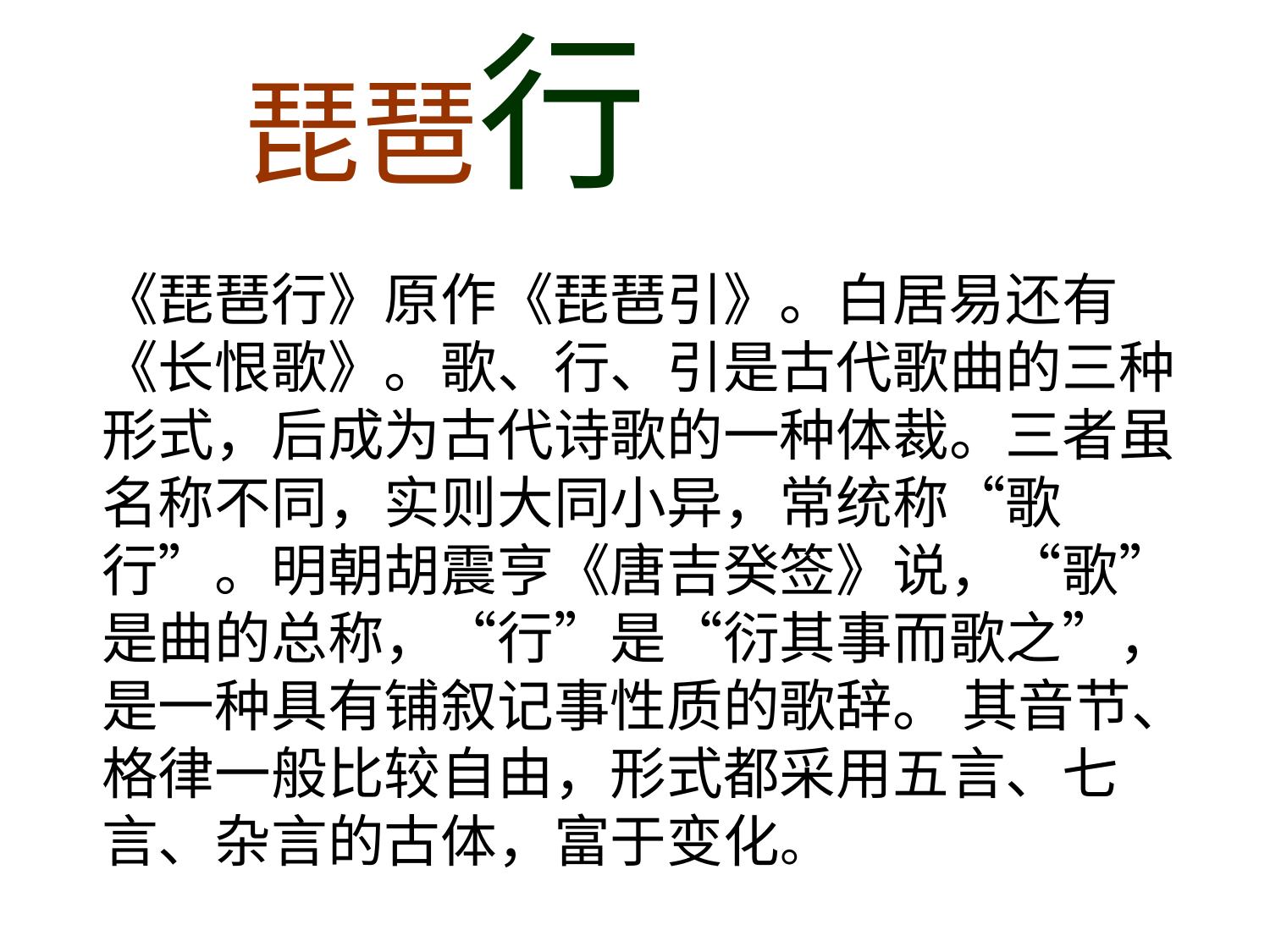

琵琶行
《琵琶行》原作《琵琶引》。白居易还有《长恨歌》。歌、行、引是古代歌曲的三种形式，后成为古代诗歌的一种体裁。三者虽名称不同，实则大同小异，常统称“歌行”。明朝胡震亨《唐吉癸签》说，“歌”是曲的总称，“行”是“衍其事而歌之”，是一种具有铺叙记事性质的歌辞。 其音节、格律一般比较自由，形式都采用五言、七言、杂言的古体，富于变化。